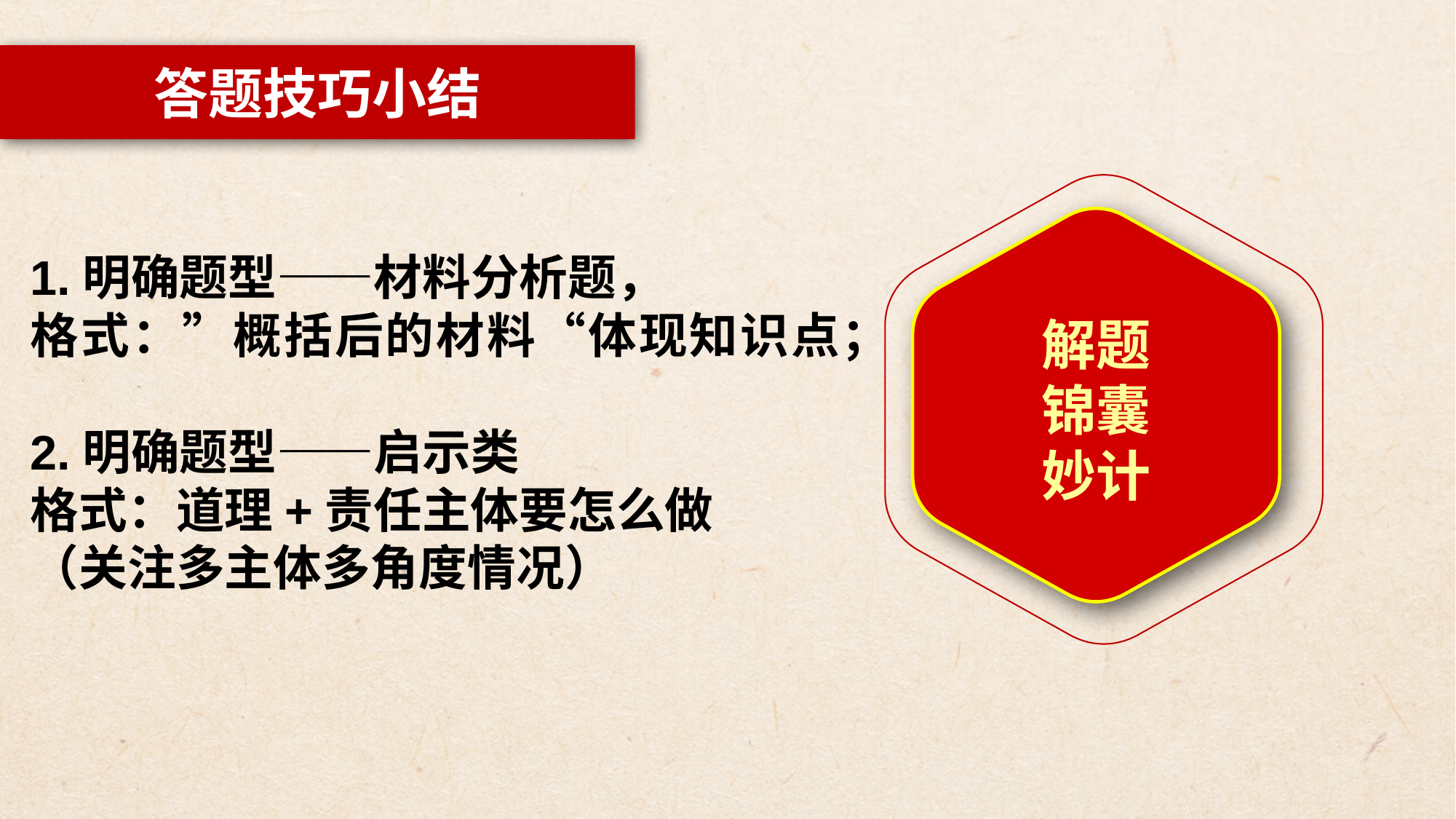

答题技巧小结

1.明确题型——材料分析题，
格式：”概括后的材料“体现知识点；

2.明确题型——启示类
格式：道理+责任主体要怎么做
（关注多主体多角度情况）

解题
锦囊
妙计